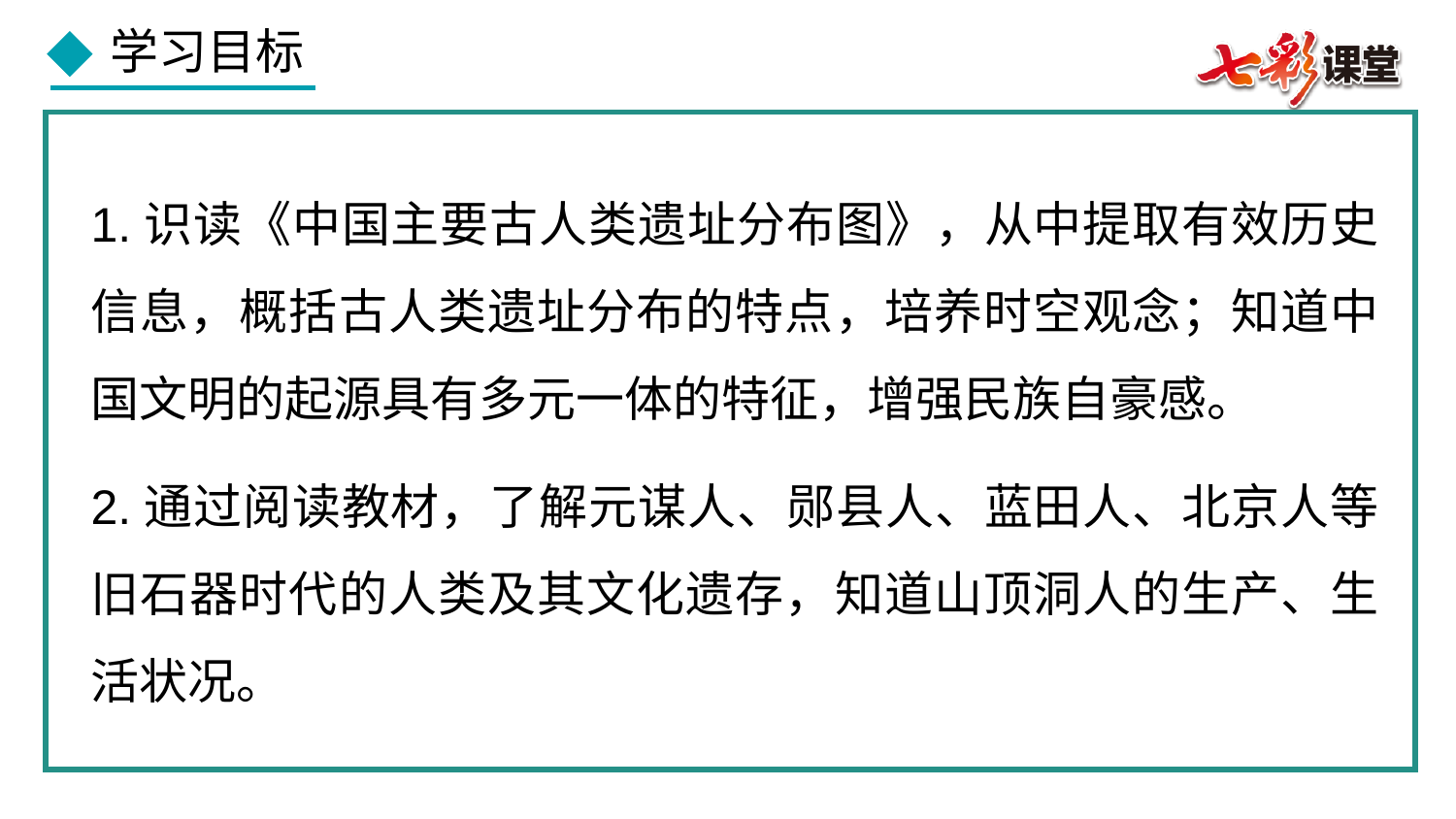

1.识读《中国主要古人类遗址分布图》，从中提取有效历史信息，概括古人类遗址分布的特点，培养时空观念；知道中国文明的起源具有多元一体的特征，增强民族自豪感。
2.通过阅读教材，了解元谋人、郧县人、蓝田人、北京人等旧石器时代的人类及其文化遗存，知道山顶洞人的生产、生活状况。